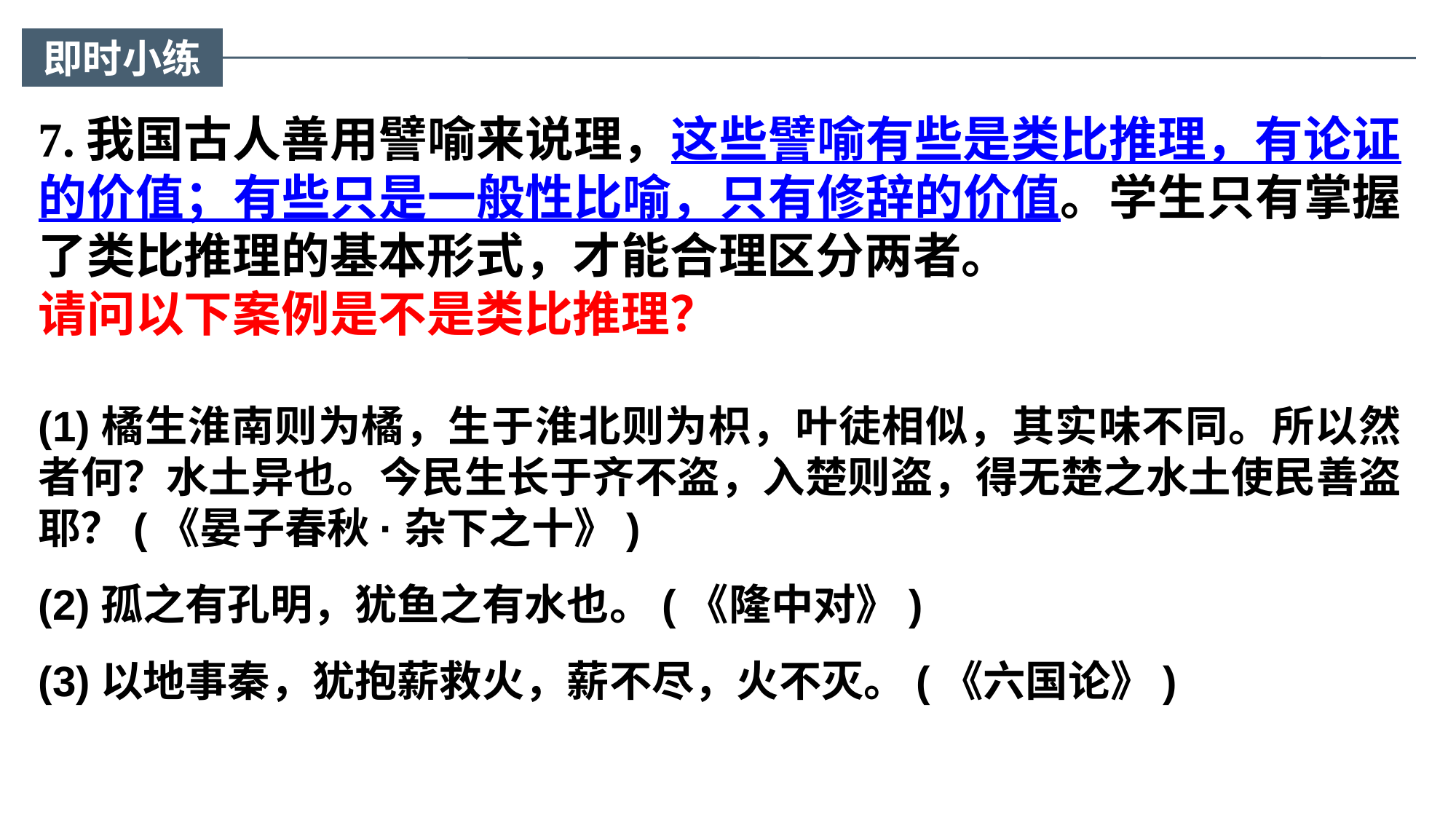

即时小练
7.我国古人善用譬喻来说理，这些譬喻有些是类比推理，有论证的价值；有些只是一般性比喻，只有修辞的价值。学生只有掌握了类比推理的基本形式，才能合理区分两者。
请问以下案例是不是类比推理？

(1)橘生淮南则为橘，生于淮北则为枳，叶徒相似，其实味不同。所以然者何？水土异也。今民生长于齐不盗，入楚则盗，得无楚之水土使民善盗耶？(《晏子春秋·杂下之十》)
(2)孤之有孔明，犹鱼之有水也。(《隆中对》)
(3)以地事秦，犹抱薪救火，薪不尽，火不灭。(《六国论》)